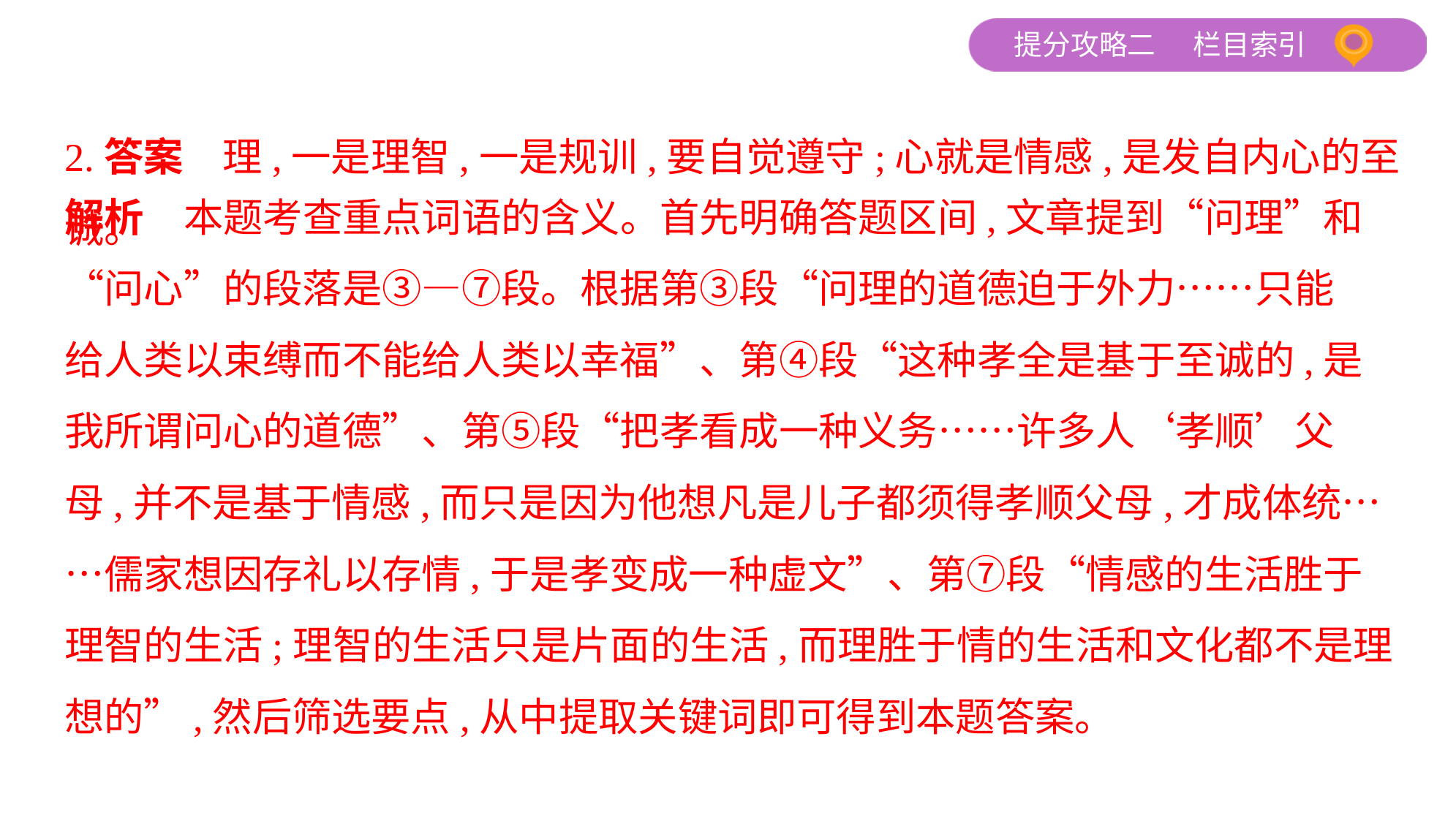

2.答案　理,一是理智,一是规训,要自觉遵守;心就是情感,是发自内心的至诚。
解析　本题考查重点词语的含义。首先明确答题区间,文章提到“问理”和
“问心”的段落是③—⑦段。根据第③段“问理的道德迫于外力……只能
给人类以束缚而不能给人类以幸福”、第④段“这种孝全是基于至诚的,是
我所谓问心的道德”、第⑤段“把孝看成一种义务……许多人‘孝顺’父
母,并不是基于情感,而只是因为他想凡是儿子都须得孝顺父母,才成体统…
…儒家想因存礼以存情,于是孝变成一种虚文”、第⑦段“情感的生活胜于
理智的生活;理智的生活只是片面的生活,而理胜于情的生活和文化都不是理
想的”,然后筛选要点,从中提取关键词即可得到本题答案。